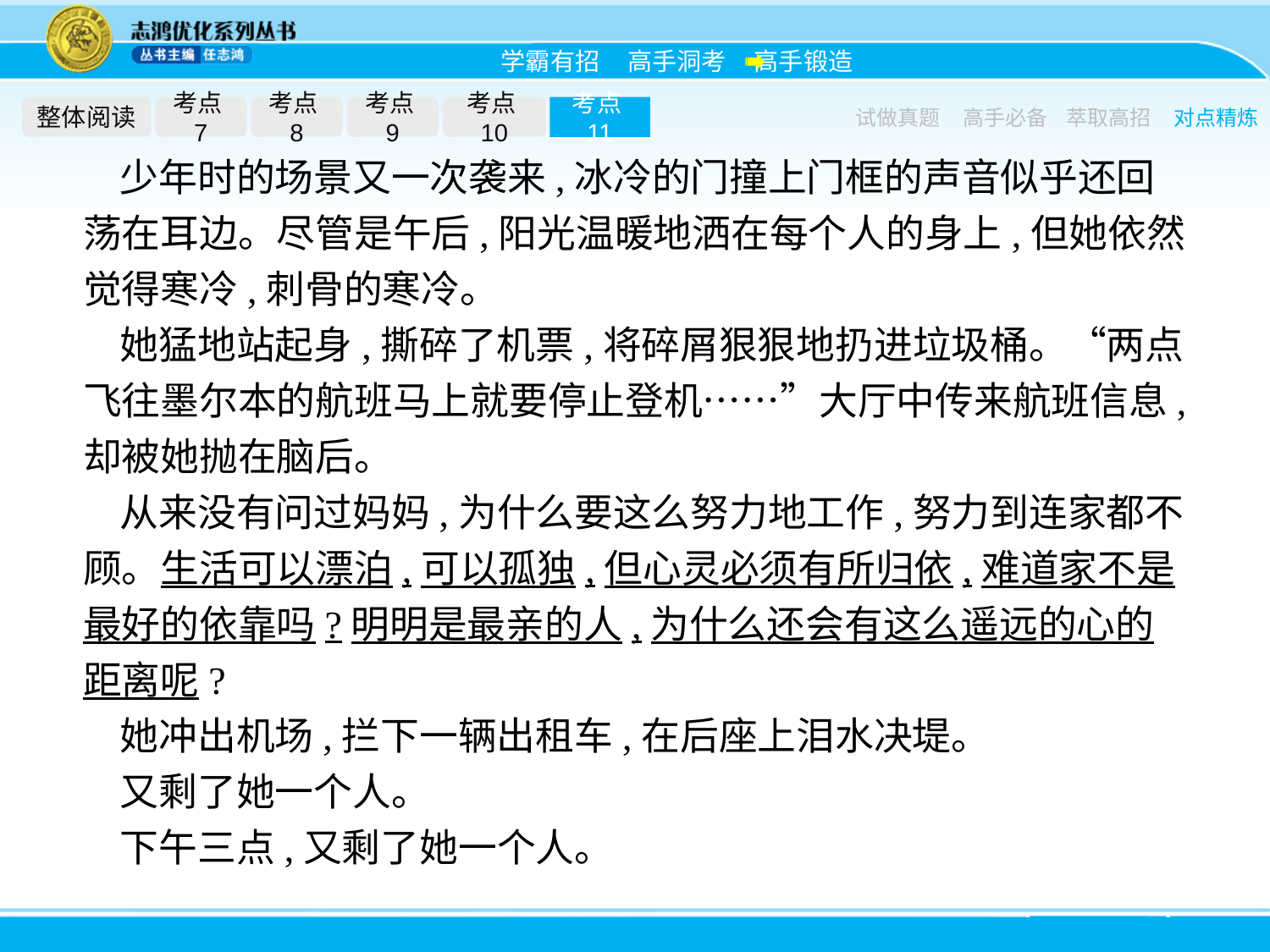

整体阅读
考点7
考点8
考点9
考点10
考点11
试做真题
高手必备
萃取高招
对点精炼
少年时的场景又一次袭来,冰冷的门撞上门框的声音似乎还回荡在耳边。尽管是午后,阳光温暖地洒在每个人的身上,但她依然觉得寒冷,刺骨的寒冷。
她猛地站起身,撕碎了机票,将碎屑狠狠地扔进垃圾桶。“两点飞往墨尔本的航班马上就要停止登机……”大厅中传来航班信息,却被她抛在脑后。
从来没有问过妈妈,为什么要这么努力地工作,努力到连家都不顾。生活可以漂泊,可以孤独,但心灵必须有所归依,难道家不是最好的依靠吗?明明是最亲的人,为什么还会有这么遥远的心的距离呢?
她冲出机场,拦下一辆出租车,在后座上泪水决堤。
又剩了她一个人。
下午三点,又剩了她一个人。